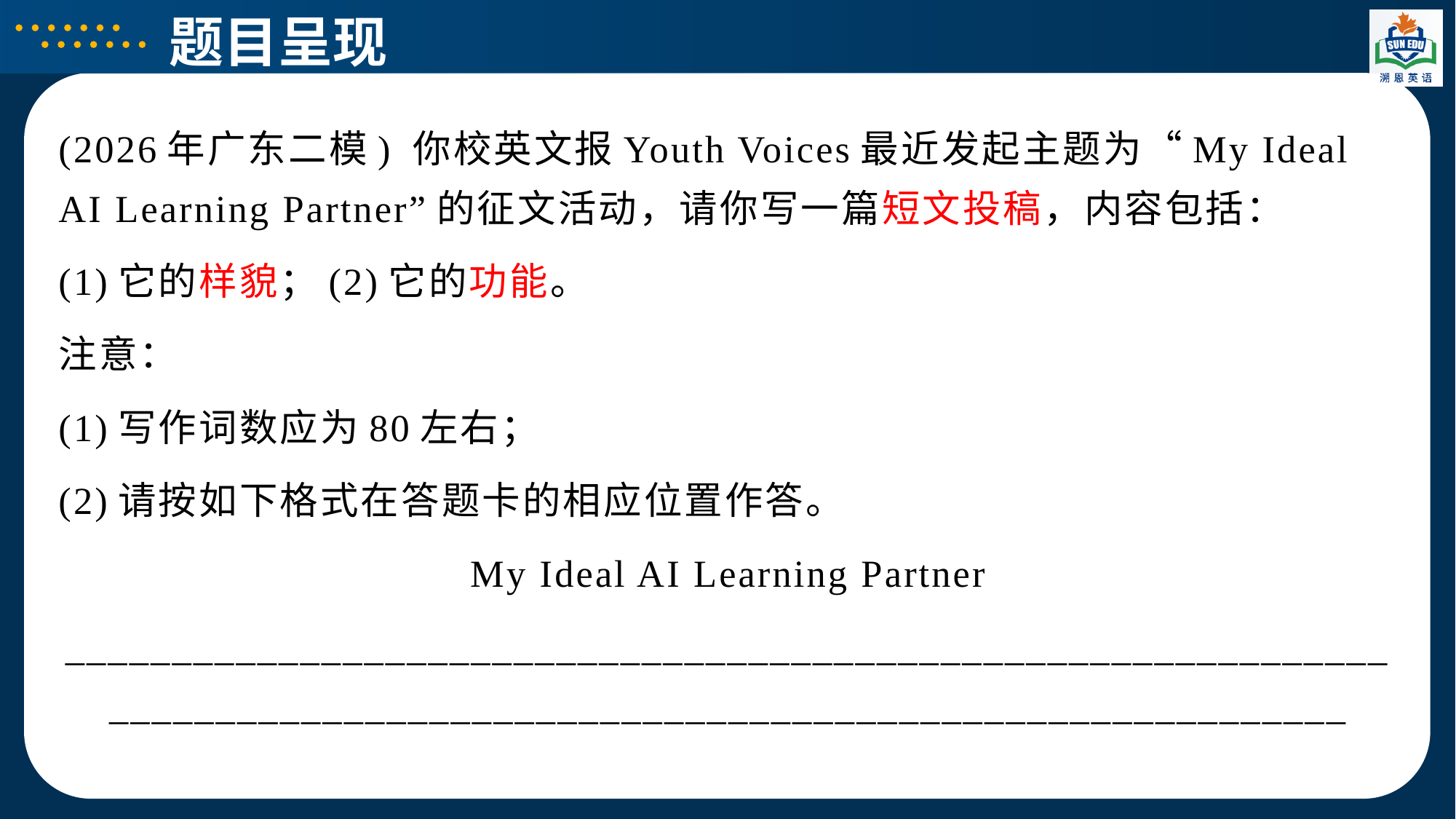

题目呈现

(2026年广东二模) 你校英文报Youth Voices最近发起主题为“My Ideal AI Learning Partner”的征文活动，请你写一篇短文投稿，内容包括：
(1)它的样貌；(2)它的功能。
注意：
(1)写作词数应为80左右；
(2)请按如下格式在答题卡的相应位置作答。
My Ideal AI Learning Partner
________________________________________________________________________________________________________________________